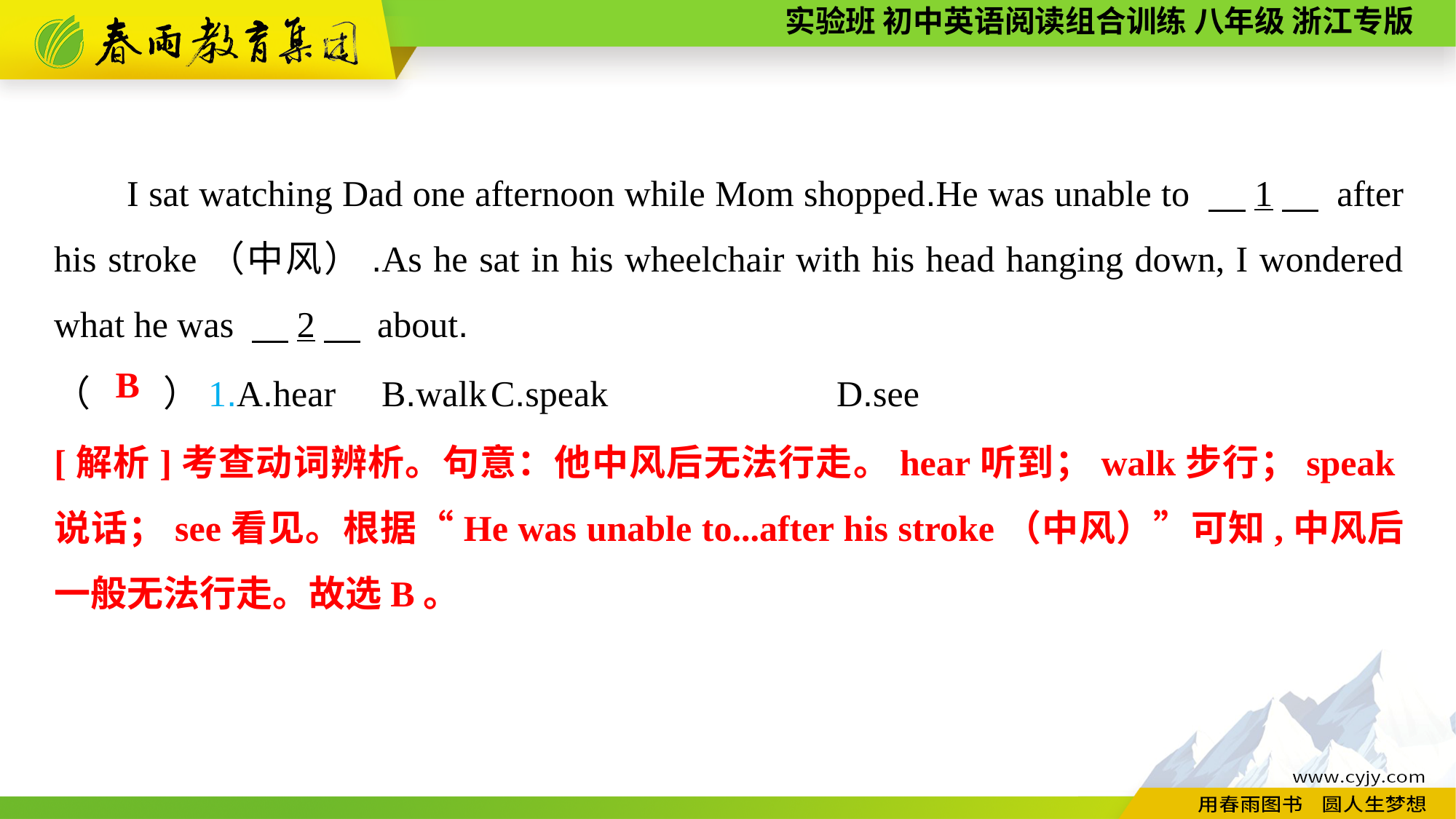

I sat watching Dad one afternoon while Mom shopped.He was unable to 　1　 after his stroke（中风）.As he sat in his wheelchair with his head hanging down, I wondered what he was 　2　 about.
（　　）1.A.hear	B.walk	C.speak		  D.see
B
[解析]考查动词辨析。句意：他中风后无法行走。hear听到；walk步行；speak说话；see看见。根据“He was unable to...after his stroke（中风）”可知,中风后一般无法行走。故选B。